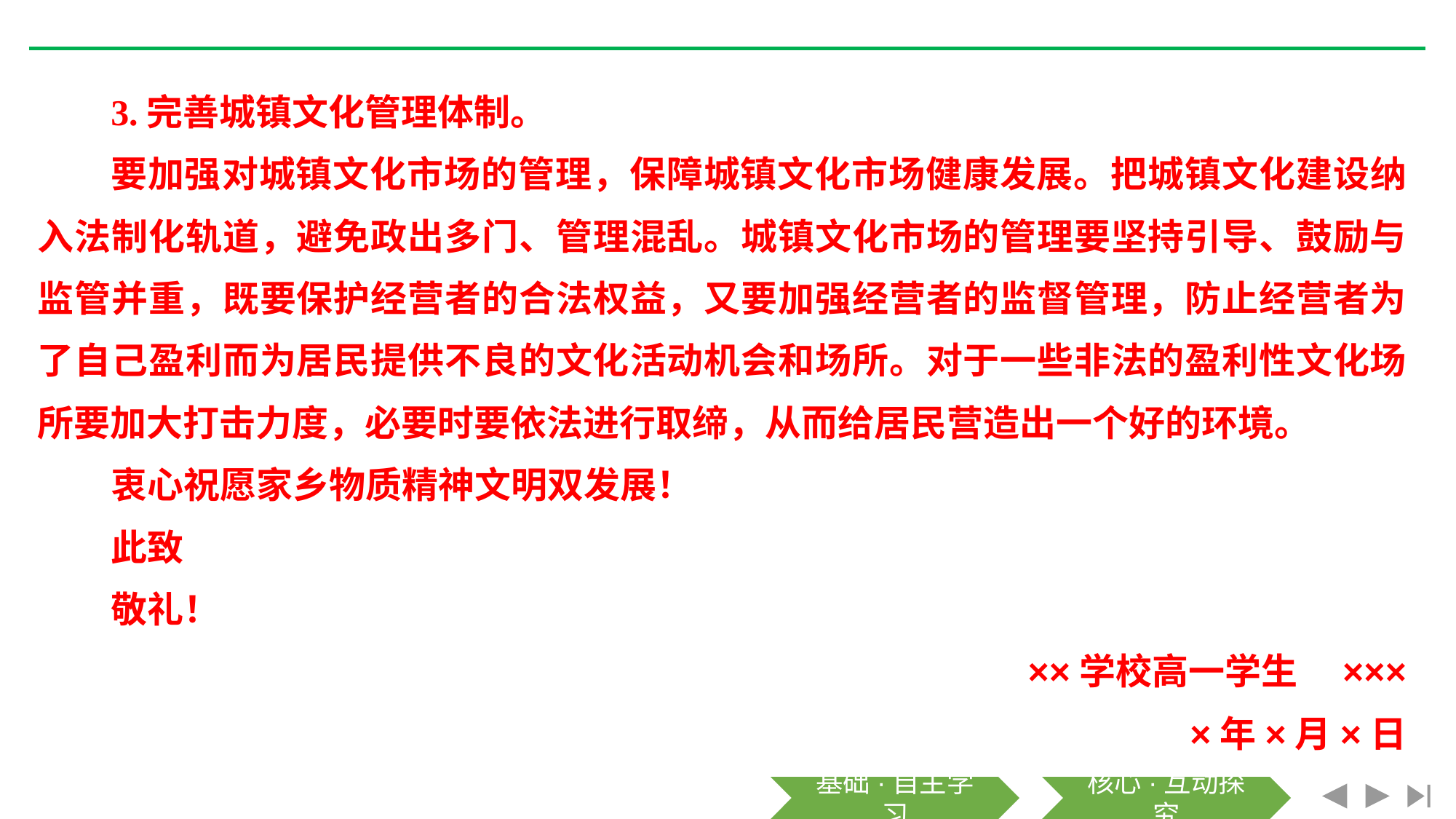

3.完善城镇文化管理体制。
要加强对城镇文化市场的管理，保障城镇文化市场健康发展。把城镇文化建设纳入法制化轨道，避免政出多门、管理混乱。城镇文化市场的管理要坚持引导、鼓励与监管并重，既要保护经营者的合法权益，又要加强经营者的监督管理，防止经营者为了自己盈利而为居民提供不良的文化活动机会和场所。对于一些非法的盈利性文化场所要加大打击力度，必要时要依法进行取缔，从而给居民营造出一个好的环境。
衷心祝愿家乡物质精神文明双发展！
此致
敬礼！
××学校高一学生　×××
×年×月×日